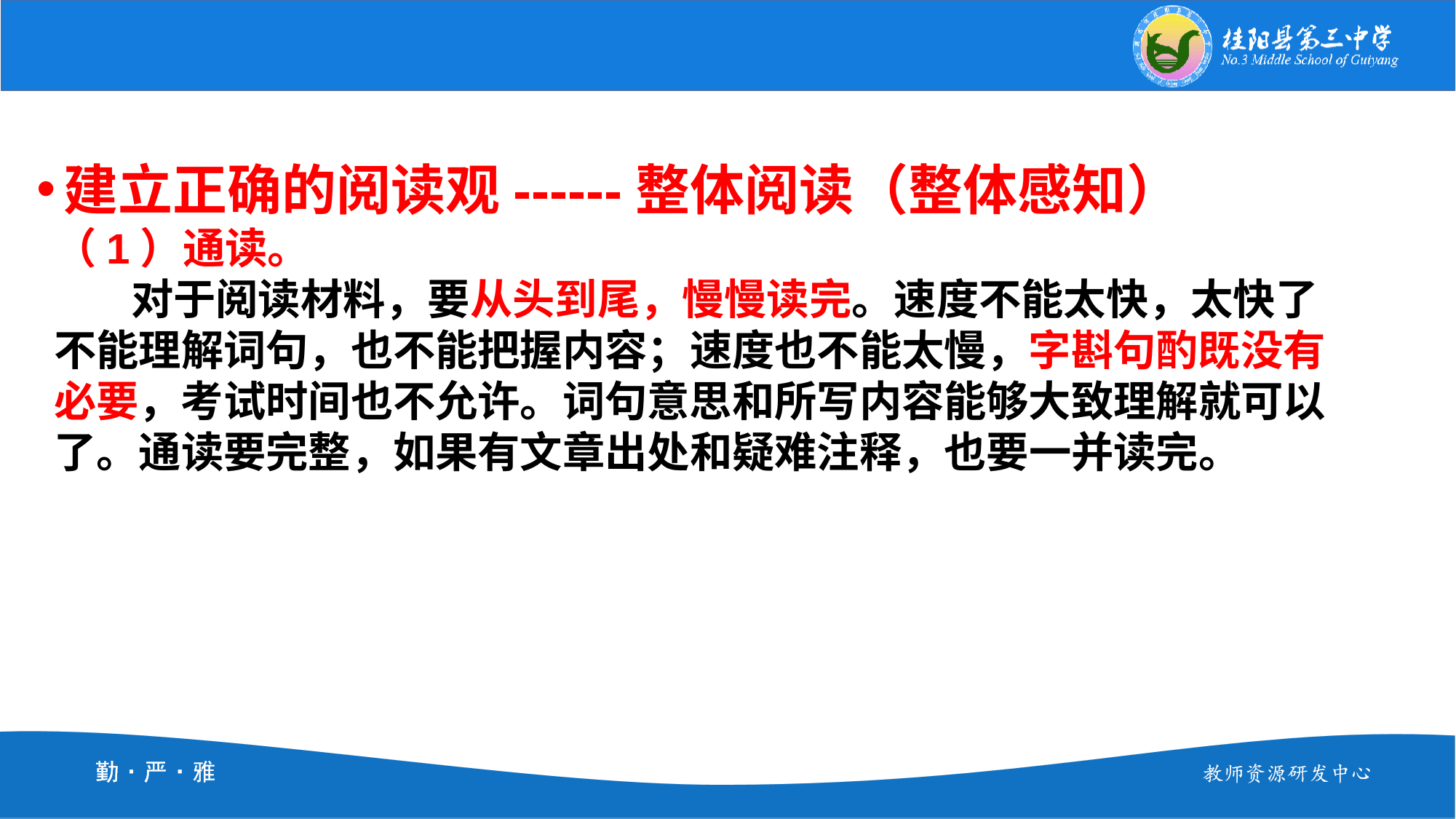

建立正确的阅读观------整体阅读（整体感知）
（1）通读。
        对于阅读材料，要从头到尾，慢慢读完。速度不能太快，太快了不能理解词句，也不能把握内容；速度也不能太慢，字斟句酌既没有必要，考试时间也不允许。词句意思和所写内容能够大致理解就可以了。通读要完整，如果有文章出处和疑难注释，也要一并读完。